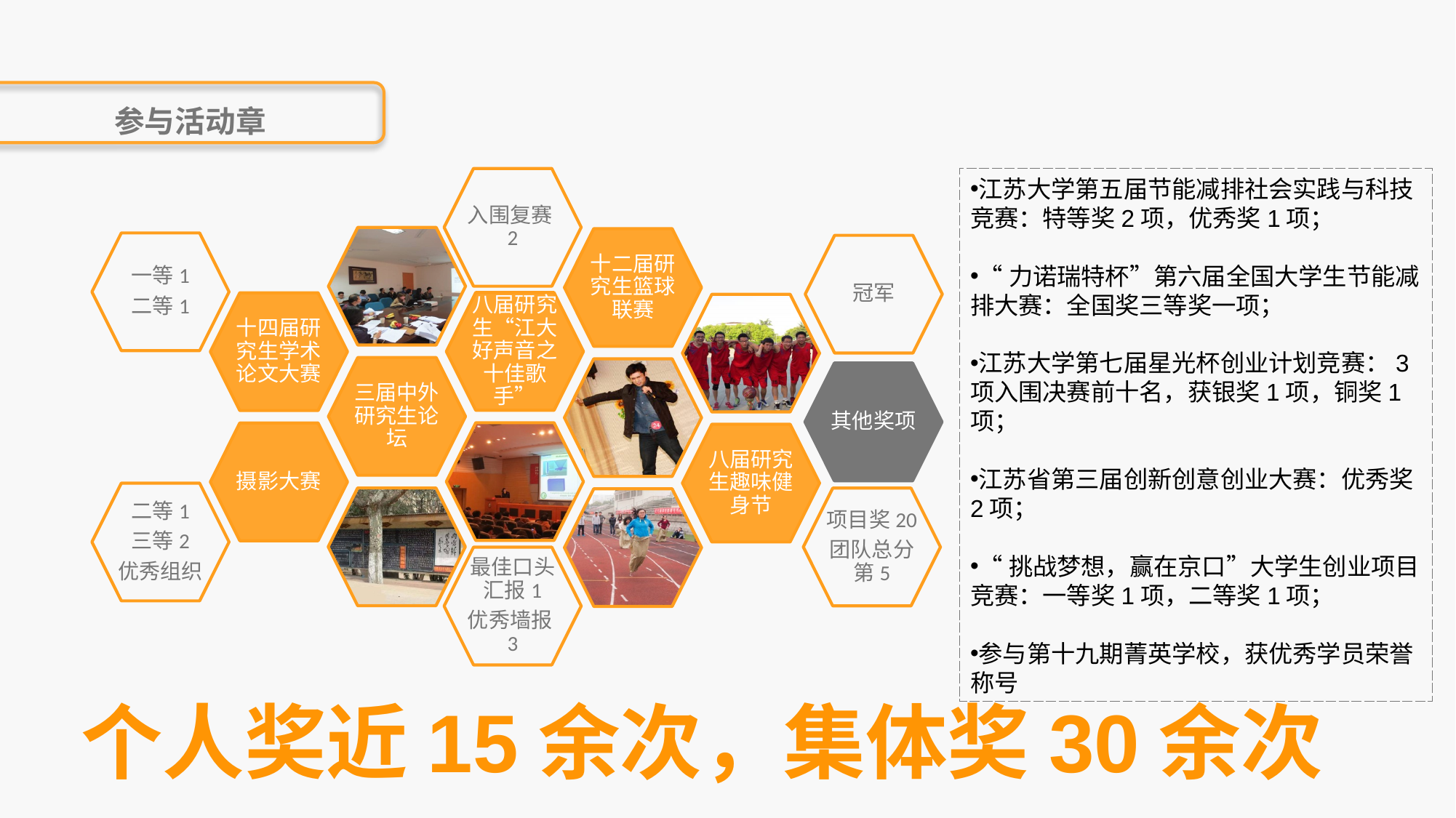

参与活动章
入围复赛2
八届研究生“江大好声音之十佳歌手”

江苏大学第五届节能减排社会实践与科技竞赛：特等奖2项，优秀奖1项；

“力诺瑞特杯”第六届全国大学生节能减排大赛：全国奖三等奖一项；

江苏大学第七届星光杯创业计划竞赛：3项入围决赛前十名，获银奖1项，铜奖1项；

江苏省第三届创新创意创业大赛：优秀奖2项；

“挑战梦想，赢在京口”大学生创业项目竞赛：一等奖1项，二等奖1项；

参与第十九期菁英学校，获优秀学员荣誉称号

十四届研究生学术论文大赛
一等1
二等1
十二届研究生篮球联赛

冠军
三届中外研究生论坛

最佳口头汇报1
优秀墙报3
其他奖项
摄影大赛

二等1
三等2
优秀组织
八届研究生趣味健身节

项目奖20
团队总分第5
个人奖近15余次，集体奖30余次